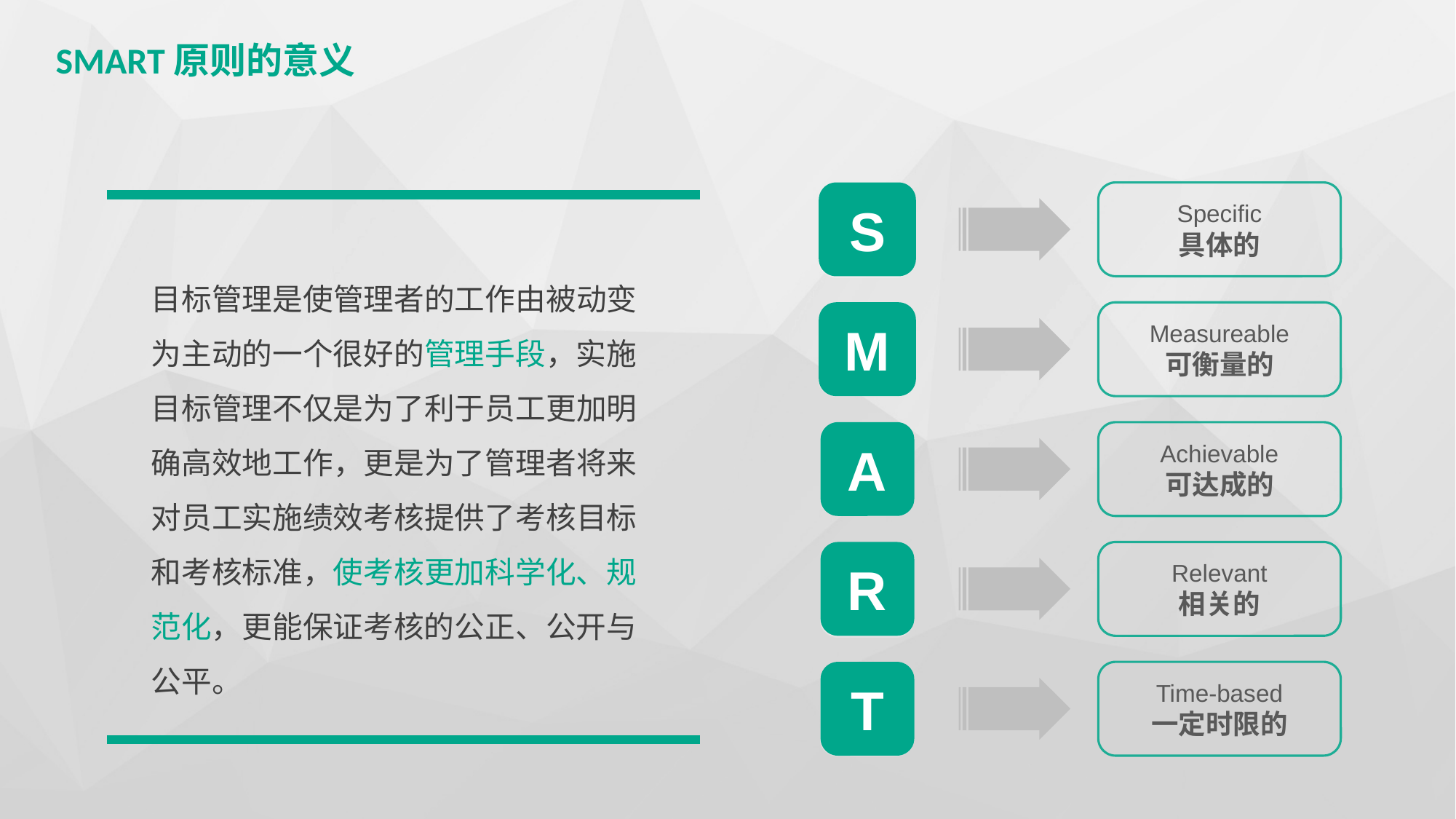

3、 如何进行目标管理
SMART原则的意义
S
Specific
具体的

目标管理是使管理者的工作由被动变为主动的一个很好的管理手段，实施目标管理不仅是为了利于员工更加明确高效地工作，更是为了管理者将来对员工实施绩效考核提供了考核目标和考核标准，使考核更加科学化、规范化，更能保证考核的公正、公开与公平。
M
Measureable
可衡量的

A
Achievable
可达成的

R
Relevant
相关的

T
Time-based
一定时限的